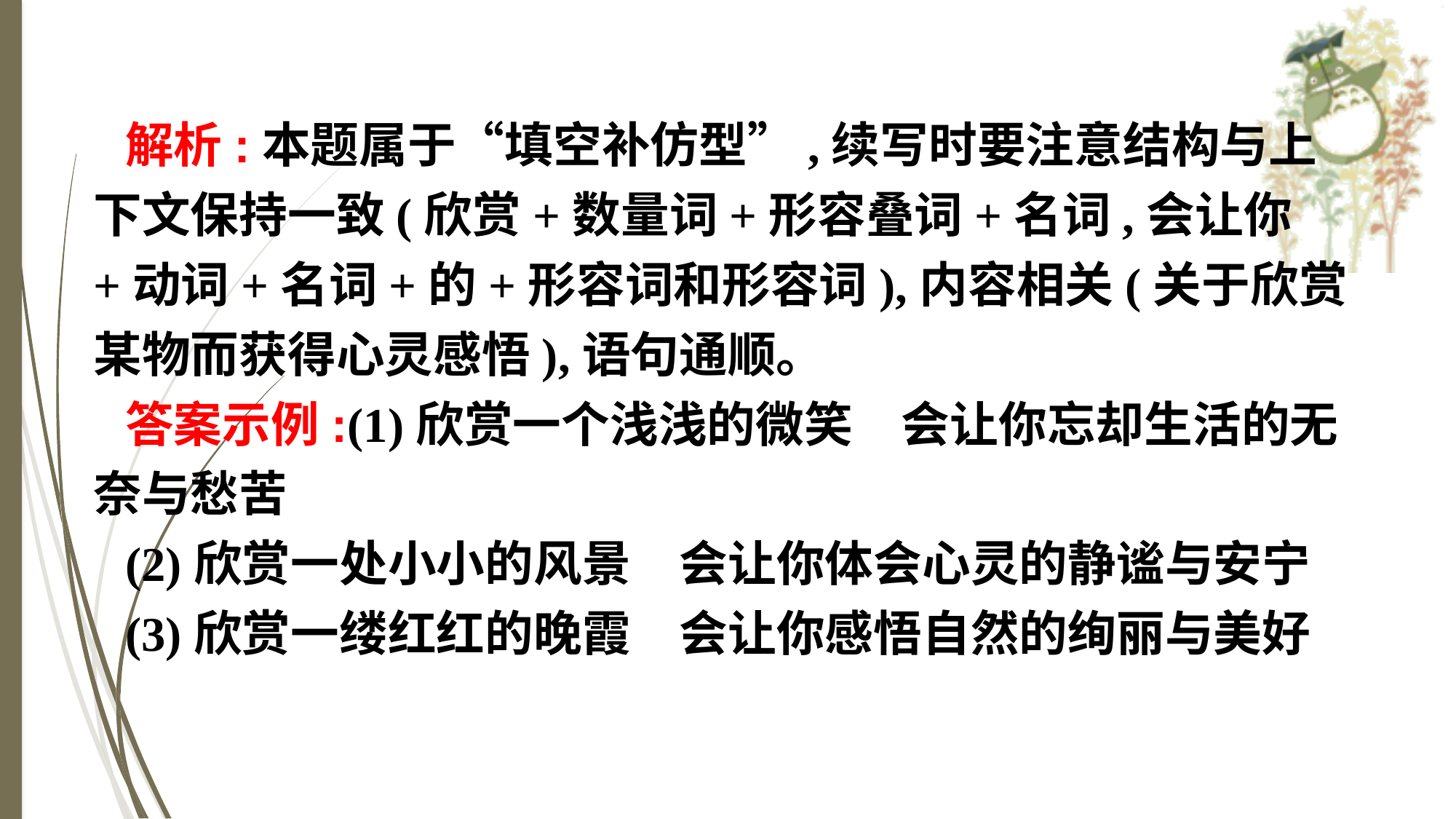

解析:本题属于“填空补仿型”,续写时要注意结构与上下文保持一致(欣赏+数量词+形容叠词+名词,会让你+动词+名词+的+形容词和形容词),内容相关(关于欣赏某物而获得心灵感悟),语句通顺。
答案示例:(1)欣赏一个浅浅的微笑　会让你忘却生活的无奈与愁苦
(2)欣赏一处小小的风景　会让你体会心灵的静谧与安宁
(3)欣赏一缕红红的晚霞　会让你感悟自然的绚丽与美好